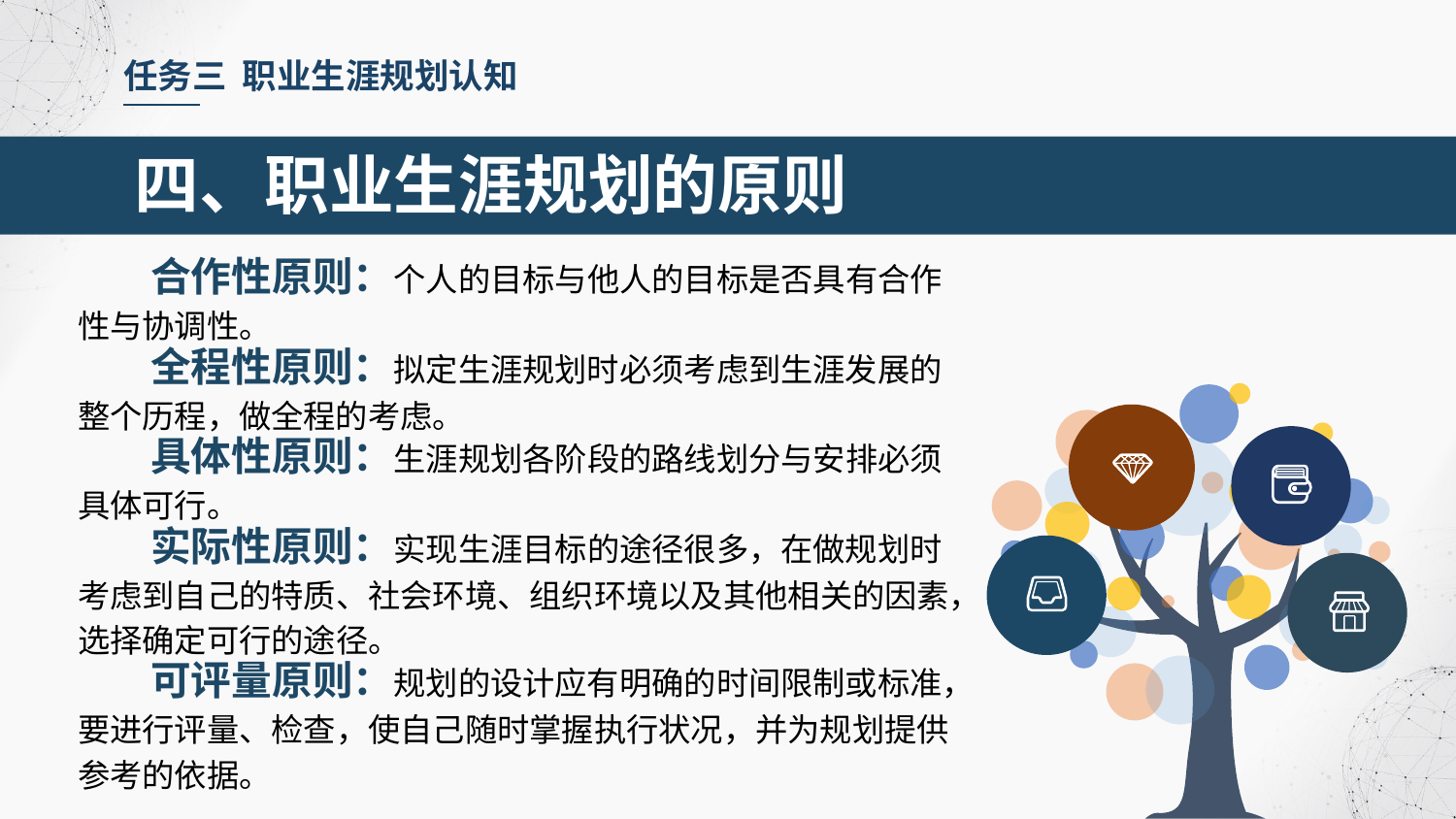

任务三  职业生涯规划认知

四、职业生涯规划的原则
合作性原则：个人的目标与他人的目标是否具有合作性与协调性。
全程性原则：拟定生涯规划时必须考虑到生涯发展的整个历程，做全程的考虑。
具体性原则：生涯规划各阶段的路线划分与安排必须具体可行。
实际性原则：实现生涯目标的途径很多，在做规划时考虑到自己的特质、社会环境、组织环境以及其他相关的因素，选择确定可行的途径。
可评量原则：规划的设计应有明确的时间限制或标准，要进行评量、检查，使自己随时掌握执行状况，并为规划提供参考的依据。